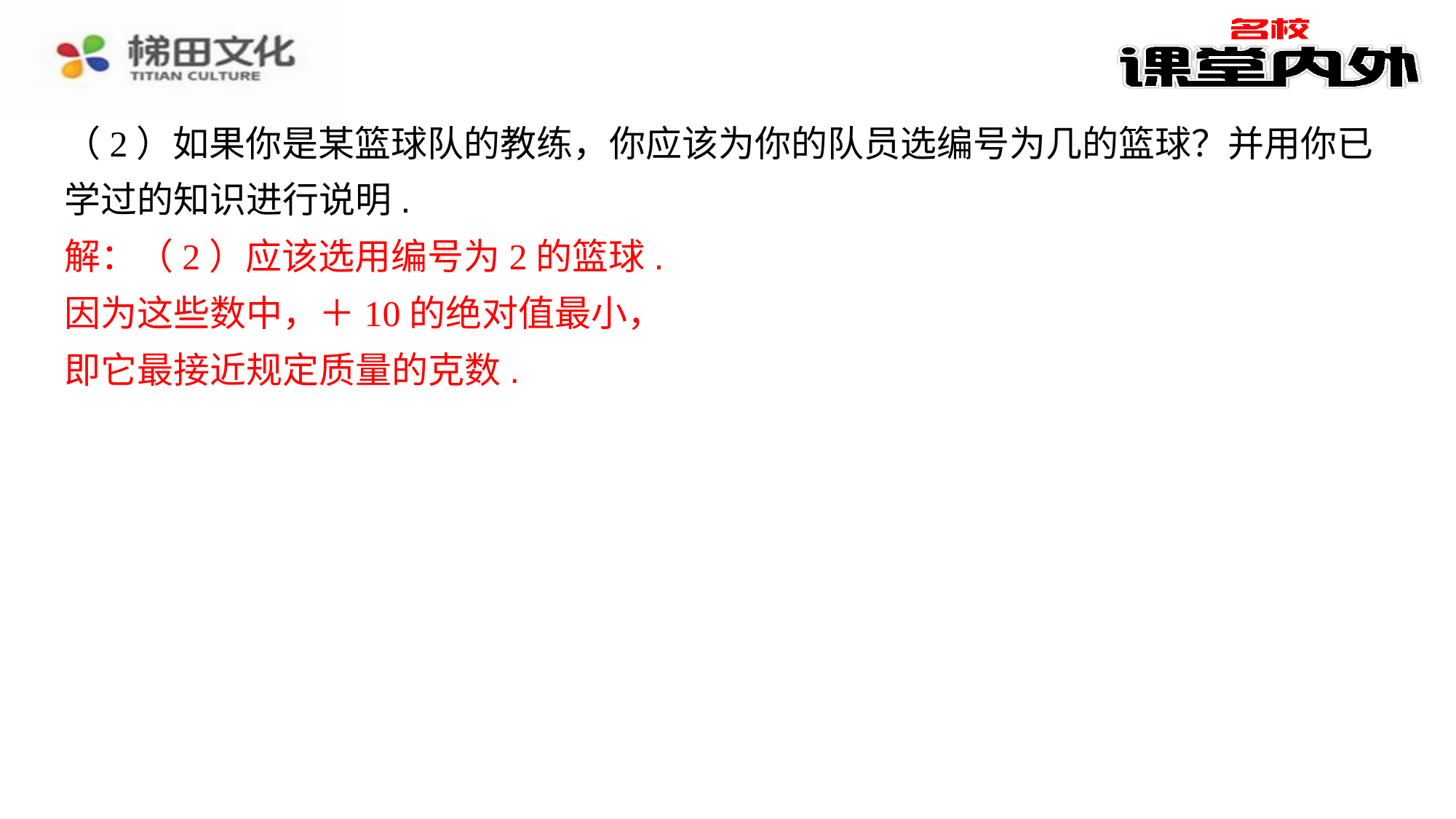

（2）如果你是某篮球队的教练，你应该为你的队员选编号为几的篮球？并用你已
学过的知识进行说明.
解：（2）应该选用编号为2的篮球.
因为这些数中，＋10的绝对值最小，
即它最接近规定质量的克数.
解：（2）应该选用编号为2的篮球.
因为这些数中，＋10的绝对值最小，
即它最接近规定质量的克数.